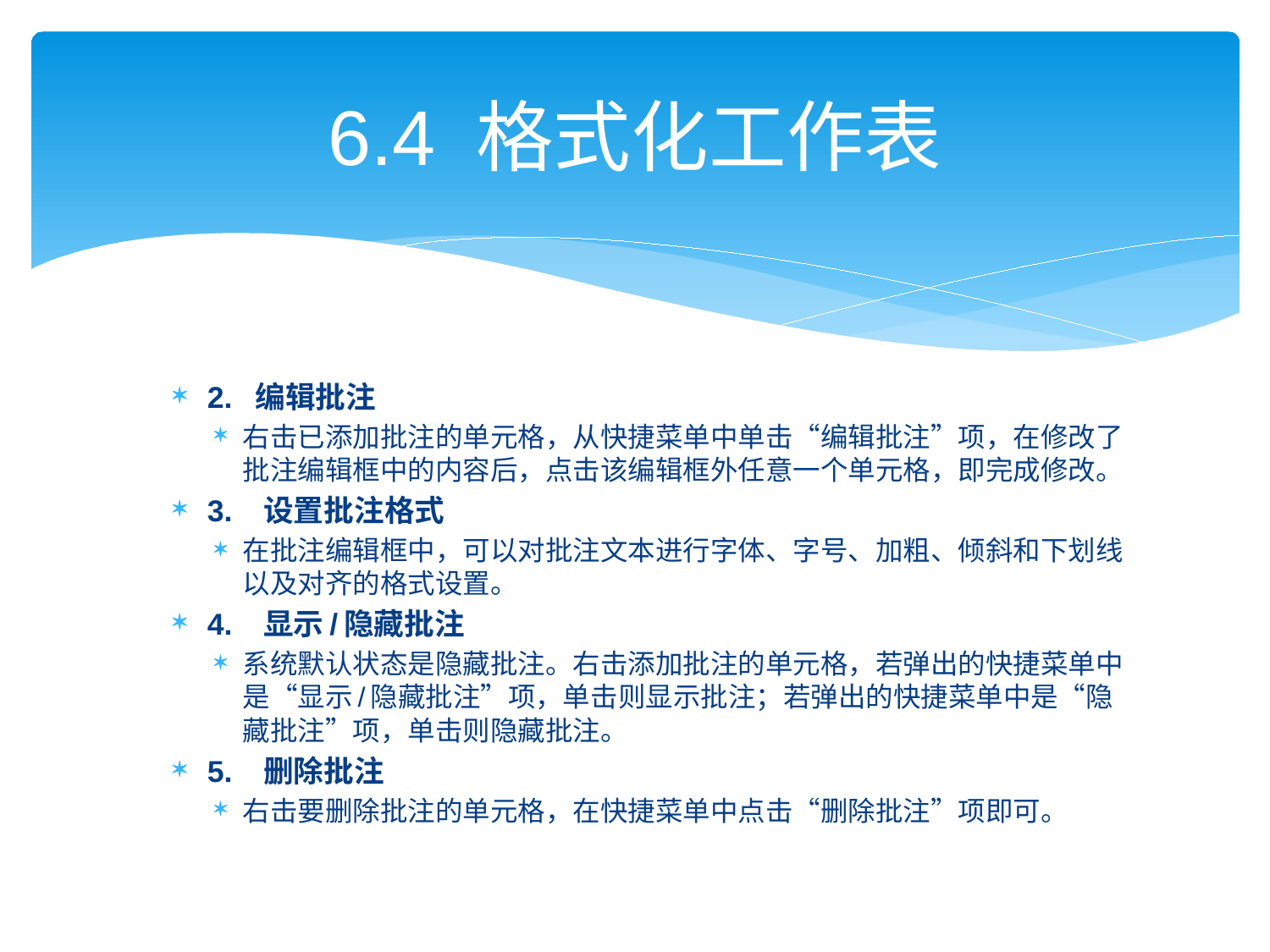

# 6.4 格式化工作表
2.  编辑批注
右击已添加批注的单元格，从快捷菜单中单击“编辑批注”项，在修改了批注编辑框中的内容后，点击该编辑框外任意一个单元格，即完成修改。
3.   设置批注格式
在批注编辑框中，可以对批注文本进行字体、字号、加粗、倾斜和下划线以及对齐的格式设置。
4.   显示/隐藏批注
系统默认状态是隐藏批注。右击添加批注的单元格，若弹出的快捷菜单中是“显示/隐藏批注”项，单击则显示批注；若弹出的快捷菜单中是“隐藏批注”项，单击则隐藏批注。
5.   删除批注
右击要删除批注的单元格，在快捷菜单中点击“删除批注”项即可。